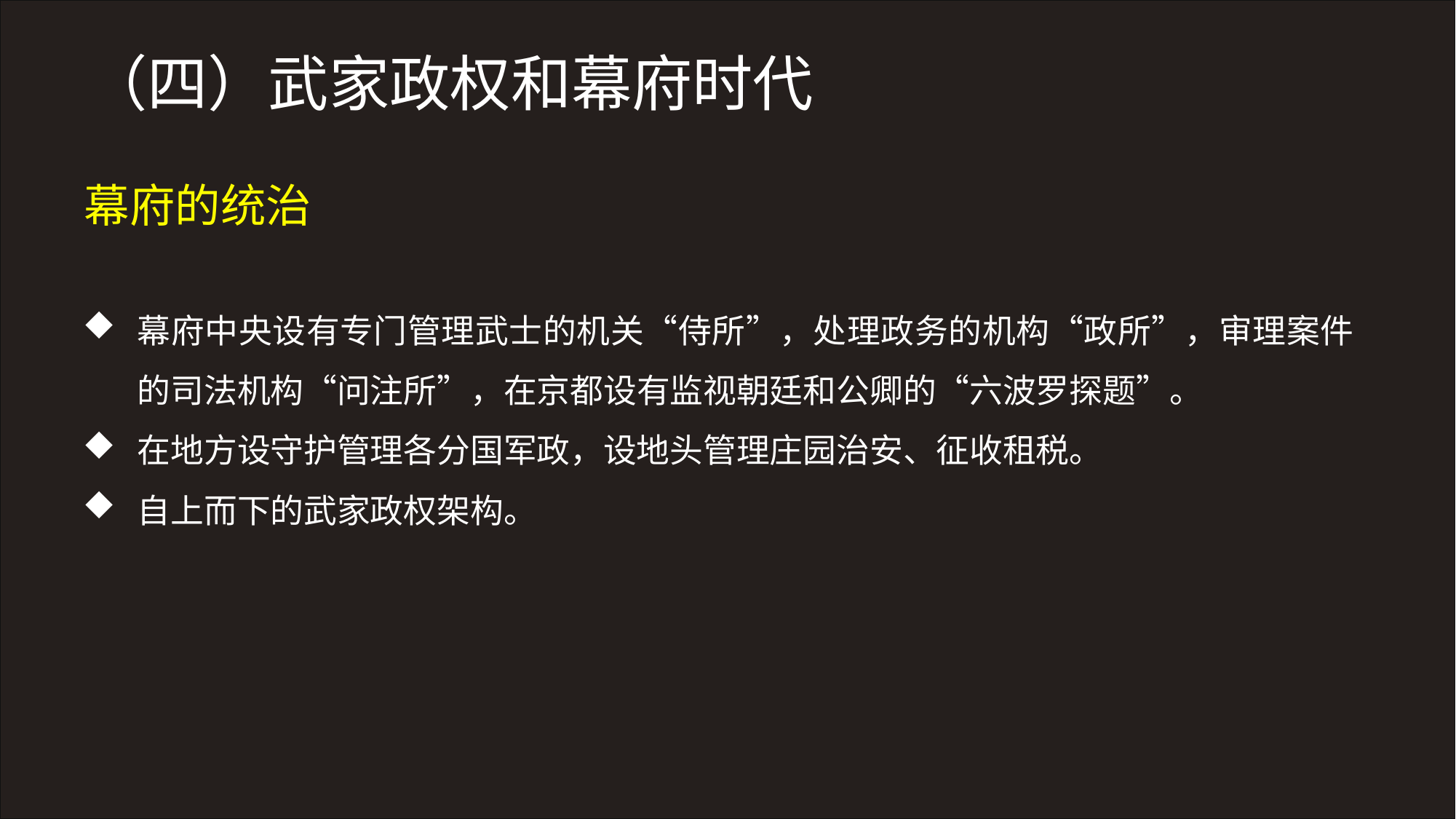

（四）武家政权和幕府时代
幕府的统治
幕府中央设有专门管理武士的机关“侍所”，处理政务的机构“政所”，审理案件的司法机构“问注所”，在京都设有监视朝廷和公卿的“六波罗探题”。
在地方设守护管理各分国军政，设地头管理庄园治安、征收租税。
自上而下的武家政权架构。